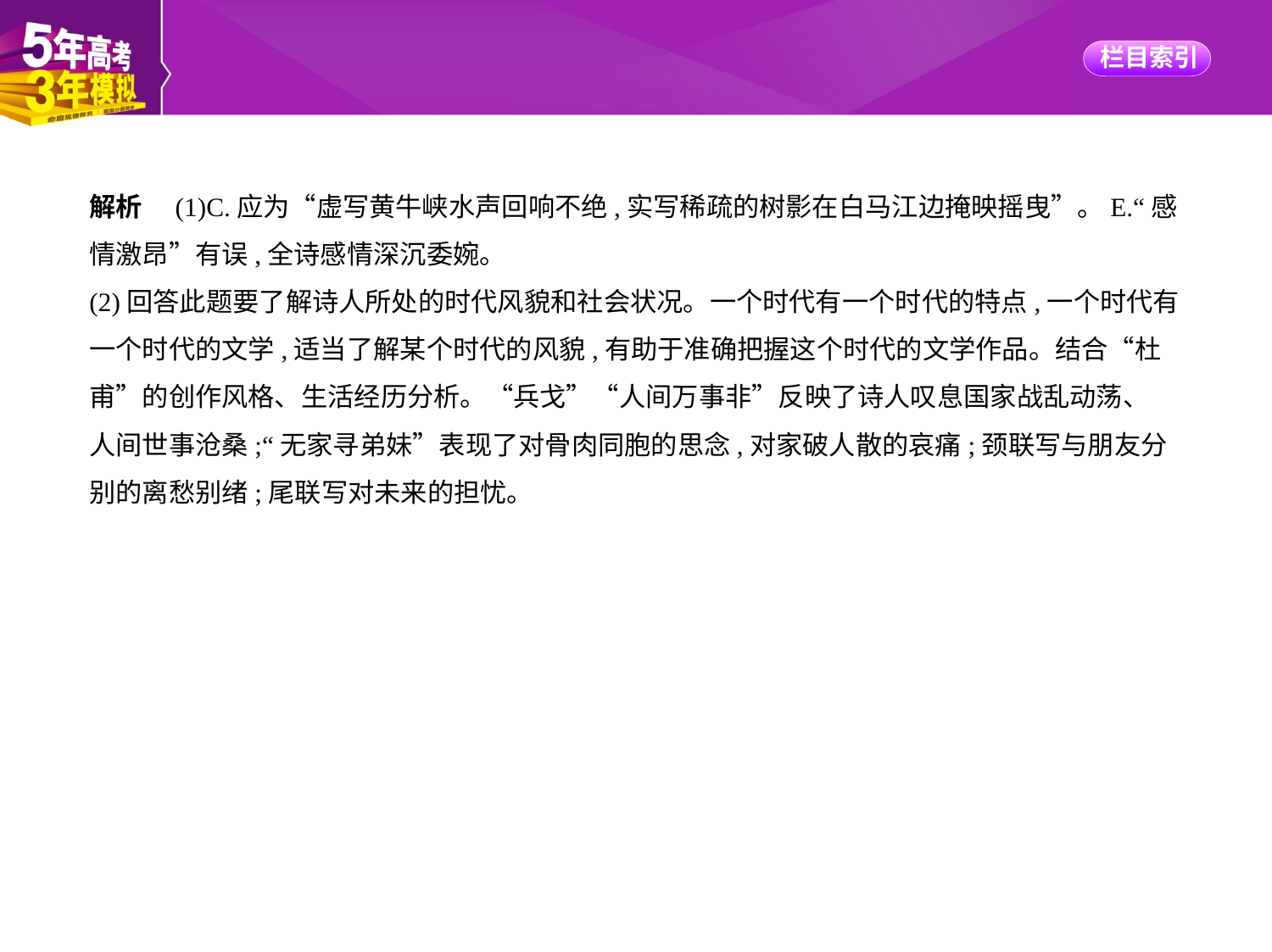

解析　(1)C.应为“虚写黄牛峡水声回响不绝,实写稀疏的树影在白马江边掩映摇曳”。E.“感
情激昂”有误,全诗感情深沉委婉。
(2)回答此题要了解诗人所处的时代风貌和社会状况。一个时代有一个时代的特点,一个时代有
一个时代的文学,适当了解某个时代的风貌,有助于准确把握这个时代的文学作品。结合“杜
甫”的创作风格、生活经历分析。“兵戈”“人间万事非”反映了诗人叹息国家战乱动荡、
人间世事沧桑;“无家寻弟妹”表现了对骨肉同胞的思念,对家破人散的哀痛;颈联写与朋友分
别的离愁别绪;尾联写对未来的担忧。